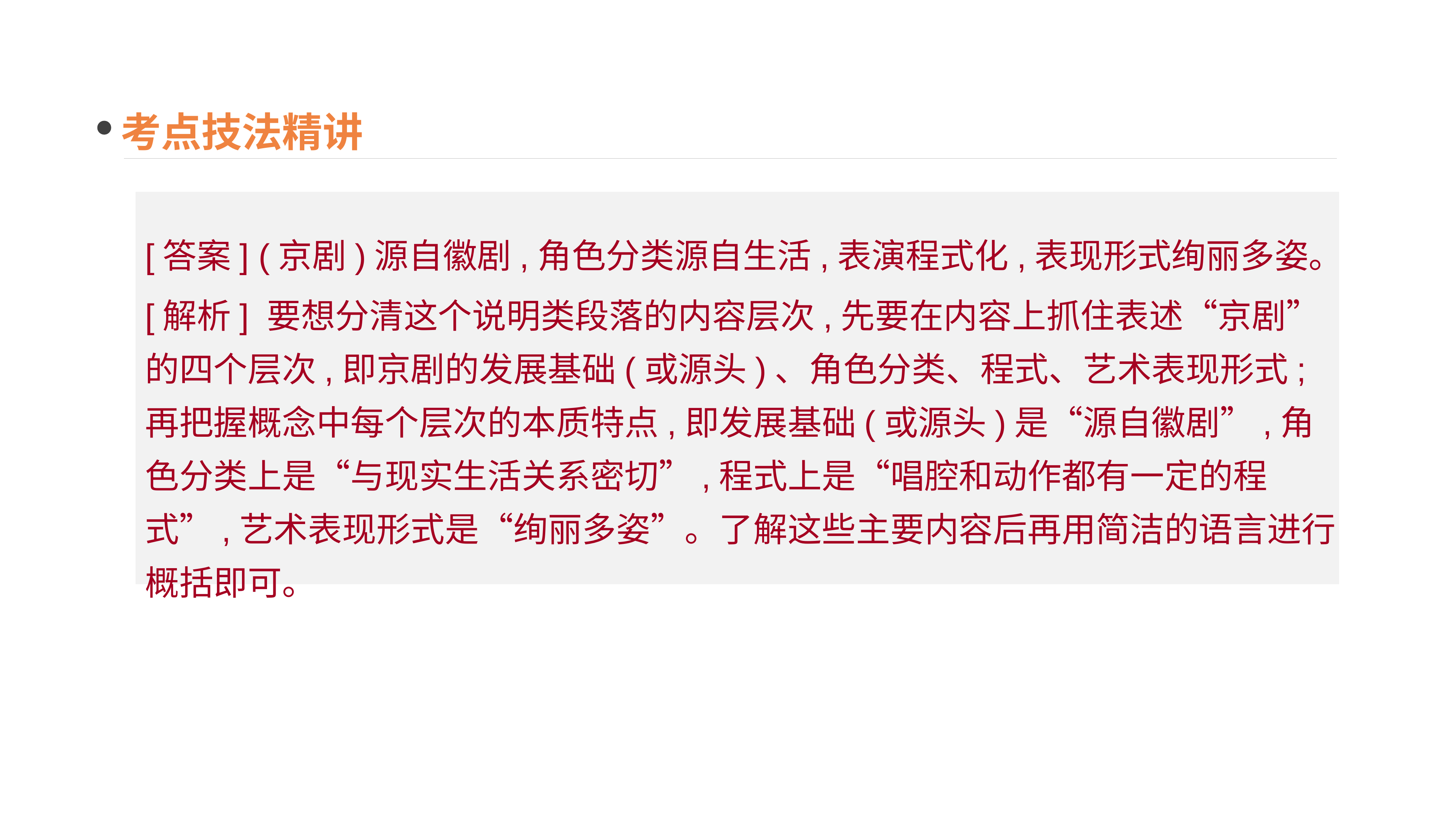

考点技法精讲

[答案] (京剧)源自徽剧,角色分类源自生活,表演程式化,表现形式绚丽多姿。
[解析] 要想分清这个说明类段落的内容层次,先要在内容上抓住表述“京剧”的四个层次,即京剧的发展基础(或源头)、角色分类、程式、艺术表现形式;再把握概念中每个层次的本质特点,即发展基础(或源头)是“源自徽剧”,角色分类上是“与现实生活关系密切”,程式上是“唱腔和动作都有一定的程式”,艺术表现形式是“绚丽多姿”。了解这些主要内容后再用简洁的语言进行概括即可。